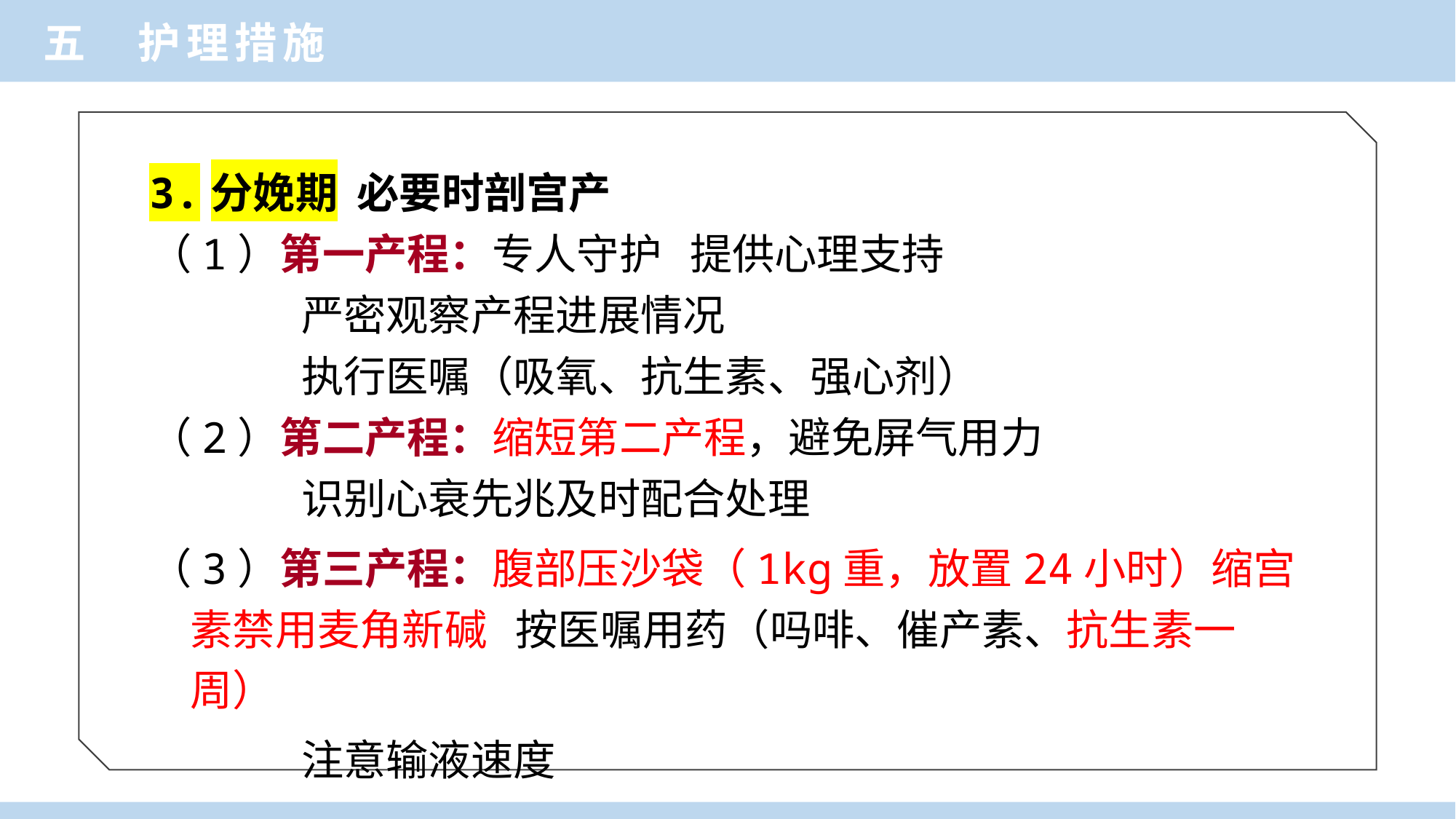

五   护理措施

3.分娩期  必要时剖宫产
（1）第一产程：专人守护   提供心理支持
               严密观察产程进展情况
               执行医嘱（吸氧、抗生素、强心剂）
（2）第二产程：缩短第二产程，避免屏气用力
               识别心衰先兆及时配合处理
（3）第三产程：腹部压沙袋（1kg重，放置24小时）缩宫素禁用麦角新碱   按医嘱用药（吗啡、催产素、抗生素一周）
               注意输液速度